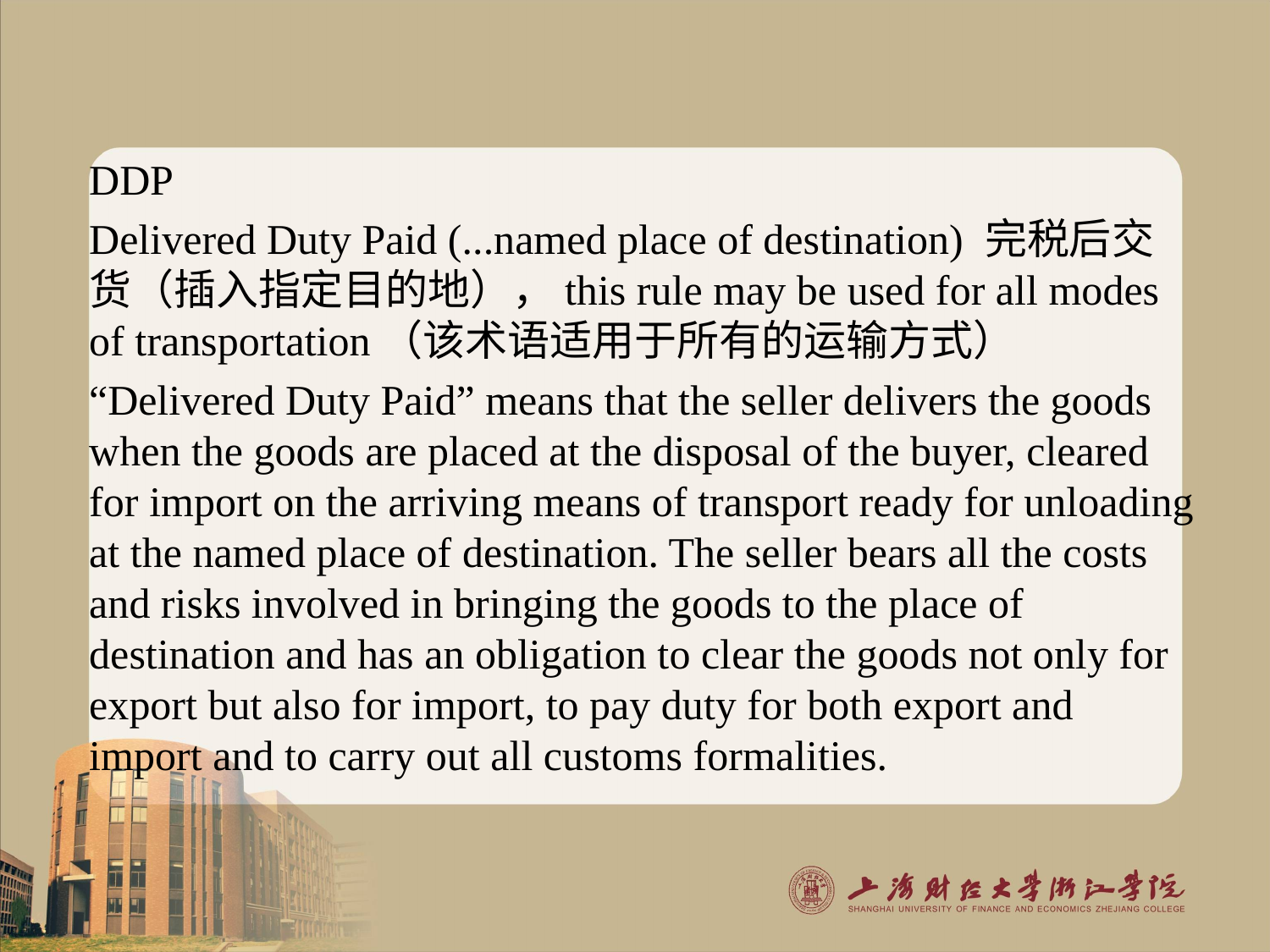

#
DDP
Delivered Duty Paid (...named place of destination) 完税后交货（插入指定目的地），this rule may be used for all modes of transportation（该术语适用于所有的运输方式）
“Delivered Duty Paid” means that the seller delivers the goods when the goods are placed at the disposal of the buyer, cleared for import on the arriving means of transport ready for unloading at the named place of destination. The seller bears all the costs and risks involved in bringing the goods to the place of destination and has an obligation to clear the goods not only for export but also for import, to pay duty for both export and import and to carry out all customs formalities.